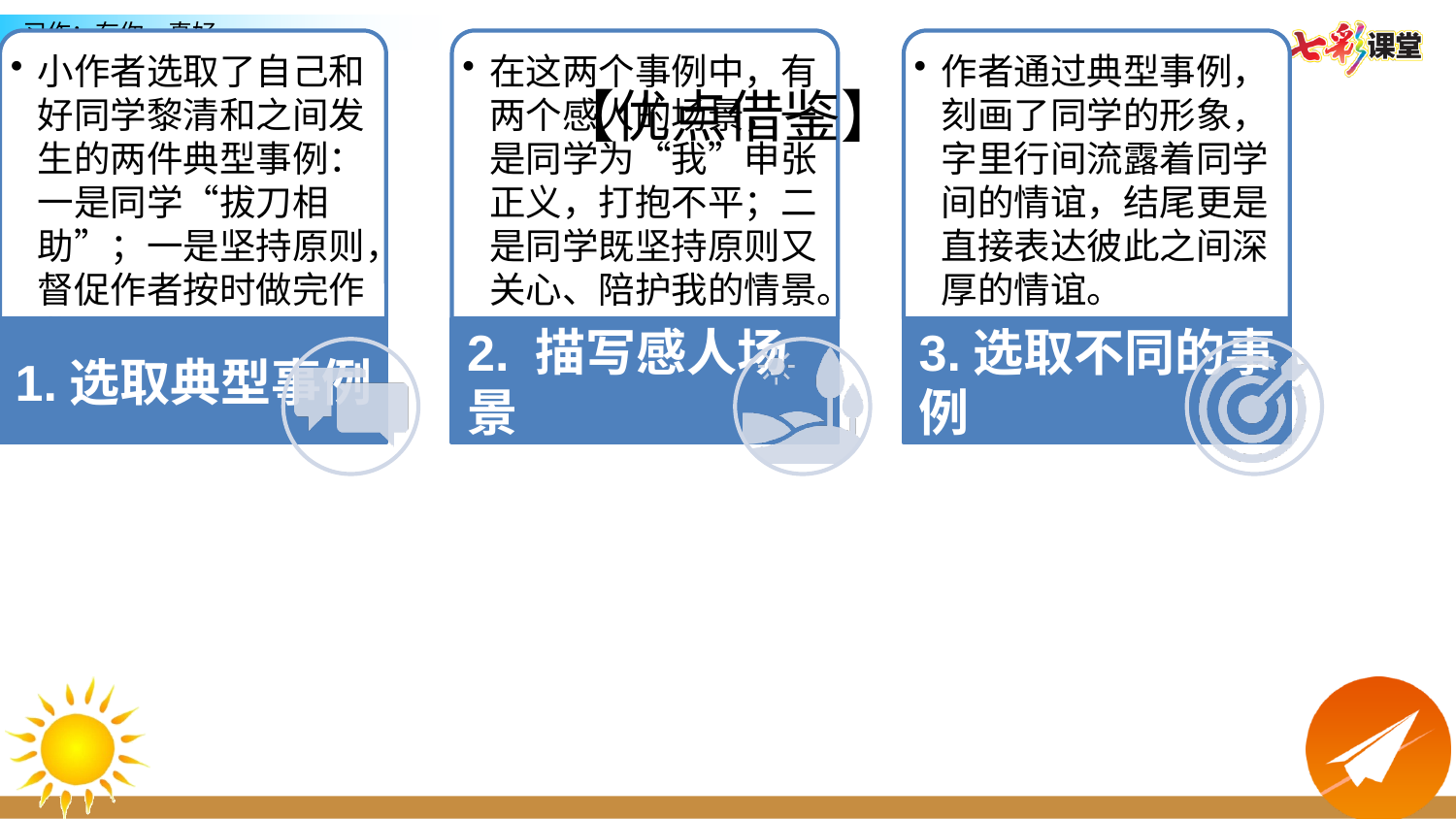

【优点借鉴】
小作者选取了自己和好同学黎清和之间发生的两件典型事例：一是同学“拔刀相助”；一是坚持原则，督促作者按时做完作业。
1.选取典型事例
在这两个事例中，有两个感人的场景，一是同学为“我”申张正义，打抱不平；二是同学既坚持原则又关心、陪护我的情景。
2. 描写感人场景
作者通过典型事例，刻画了同学的形象，字里行间流露着同学间的情谊，结尾更是直接表达彼此之间深厚的情谊。
3.选取不同的事例